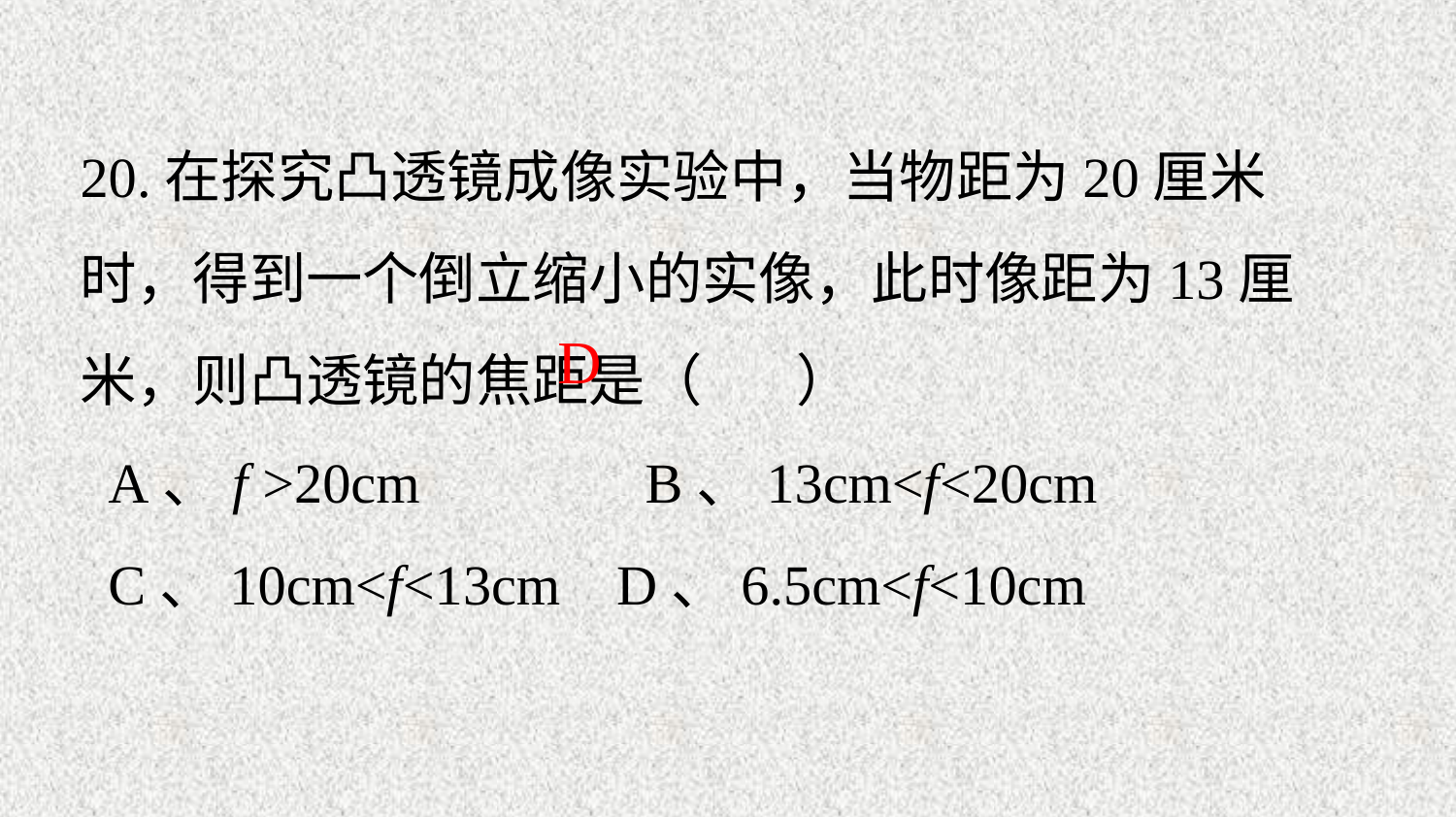

20.在探究凸透镜成像实验中，当物距为20厘米时，得到一个倒立缩小的实像，此时像距为13厘米，则凸透镜的焦距是（      ）
  A、f >20cm                B、13cm<f<20cm
  C、10cm<f<13cm    D、6.5cm<f<10cm
D